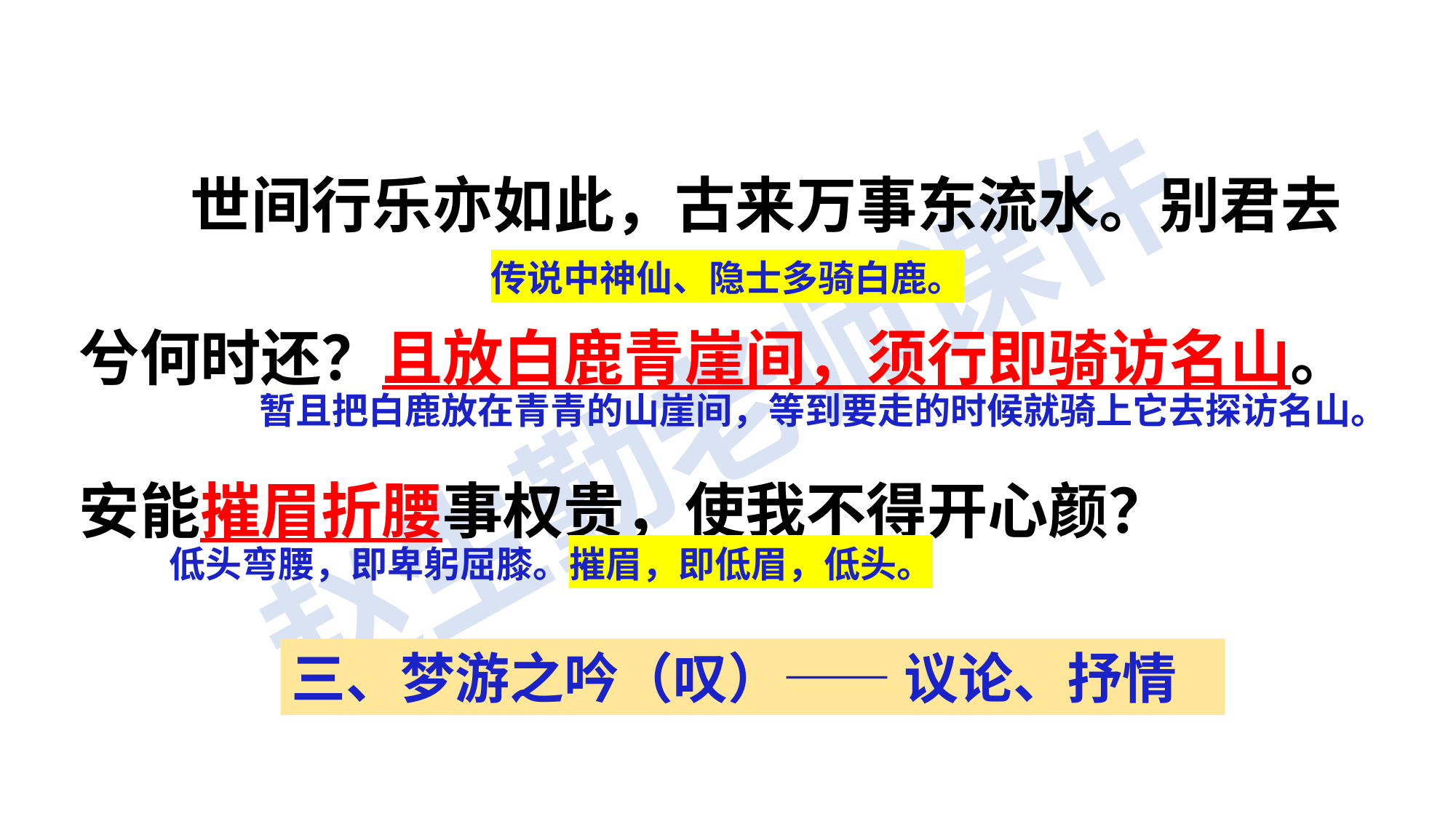

世间行乐亦如此，古来万事东流水。别君去兮何时还？且放白鹿青崖间，须行即骑访名山。安能摧眉折腰事权贵，使我不得开心颜？
传说中神仙、隐士多骑白鹿。
暂且把白鹿放在青青的山崖间，等到要走的时候就骑上它去探访名山。
低头弯腰，即卑躬屈膝。摧眉，即低眉，低头。
三、梦游之吟（叹）—— 议论、抒情